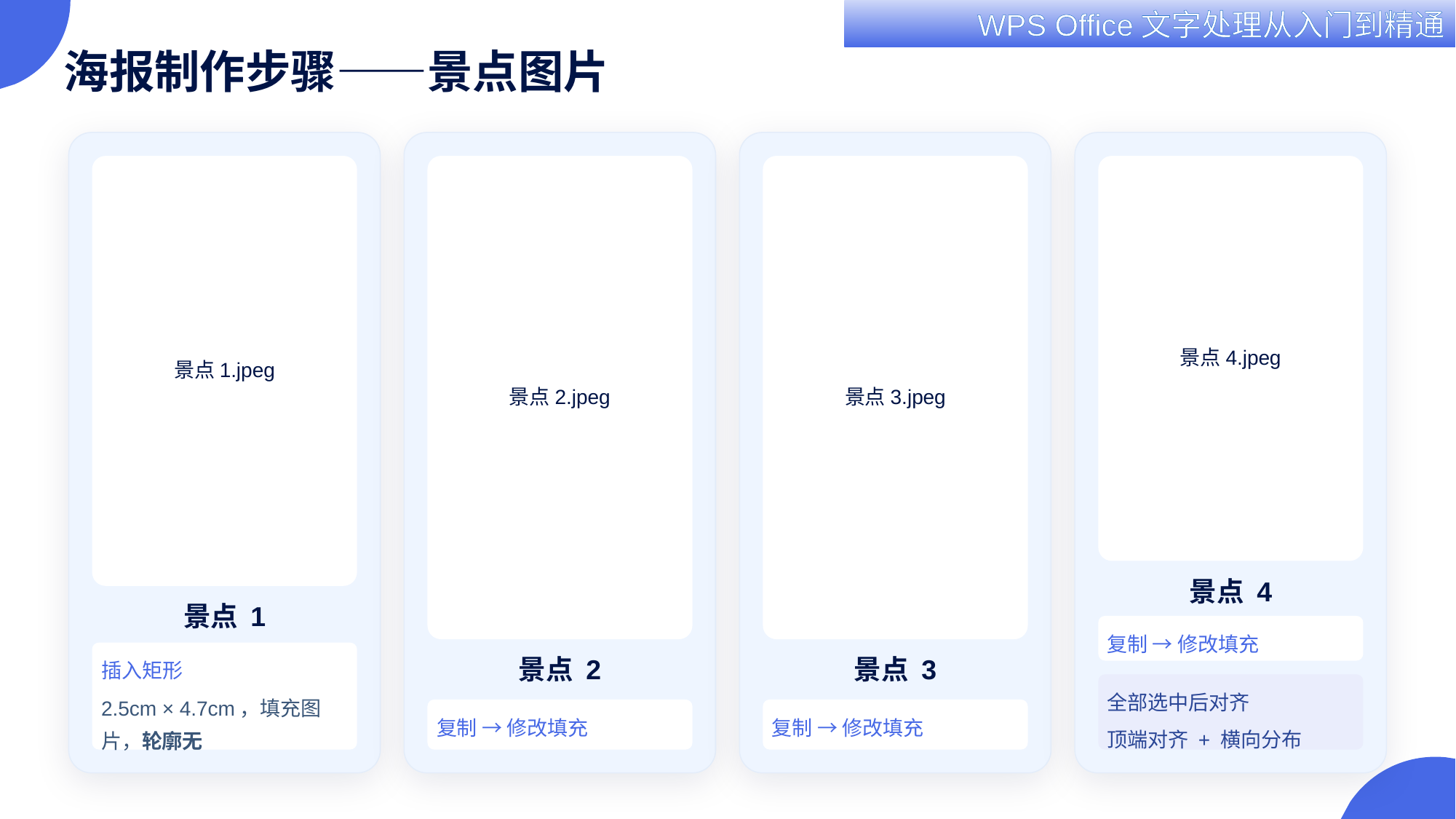

海报制作步骤——景点图片

景点4.jpeg
景点1.jpeg
景点2.jpeg
景点3.jpeg
景点 4
景点 1

复制 → 修改填充

插入矩形
景点 2
景点 3

全部选中后对齐
2.5cm × 4.7cm，填充图片，轮廓无

复制 → 修改填充
复制 → 修改填充
顶端对齐 + 横向分布